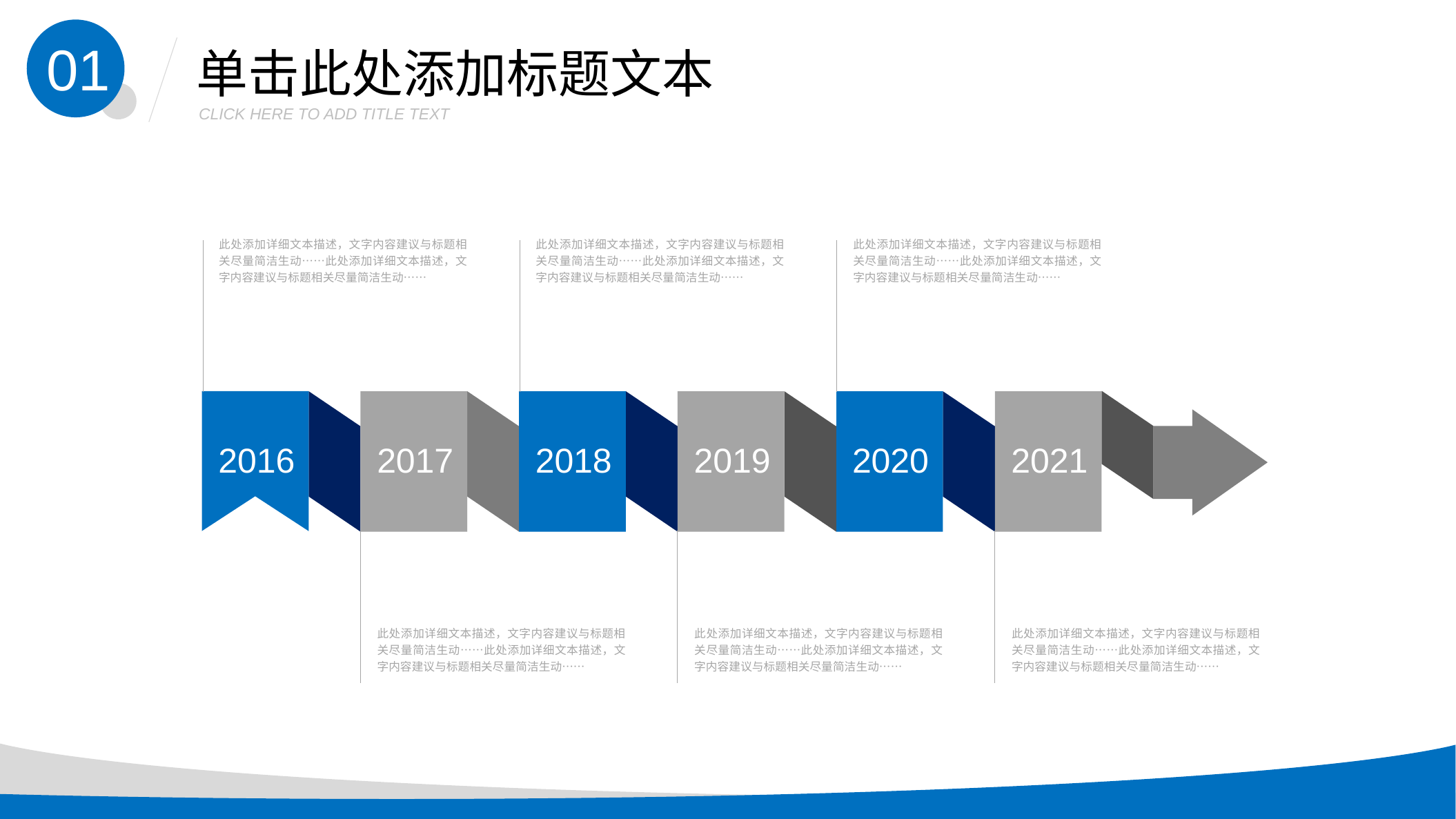

01
单击此处添加标题文本
CLICK HERE TO ADD TITLE TEXT
此处添加详细文本描述，文字内容建议与标题相关尽量简洁生动……此处添加详细文本描述，文字内容建议与标题相关尽量简洁生动……
此处添加详细文本描述，文字内容建议与标题相关尽量简洁生动……此处添加详细文本描述，文字内容建议与标题相关尽量简洁生动……
此处添加详细文本描述，文字内容建议与标题相关尽量简洁生动……此处添加详细文本描述，文字内容建议与标题相关尽量简洁生动……

2017

2019

2020

2021

2016

2018

此处添加详细文本描述，文字内容建议与标题相关尽量简洁生动……此处添加详细文本描述，文字内容建议与标题相关尽量简洁生动……
此处添加详细文本描述，文字内容建议与标题相关尽量简洁生动……此处添加详细文本描述，文字内容建议与标题相关尽量简洁生动……
此处添加详细文本描述，文字内容建议与标题相关尽量简洁生动……此处添加详细文本描述，文字内容建议与标题相关尽量简洁生动……